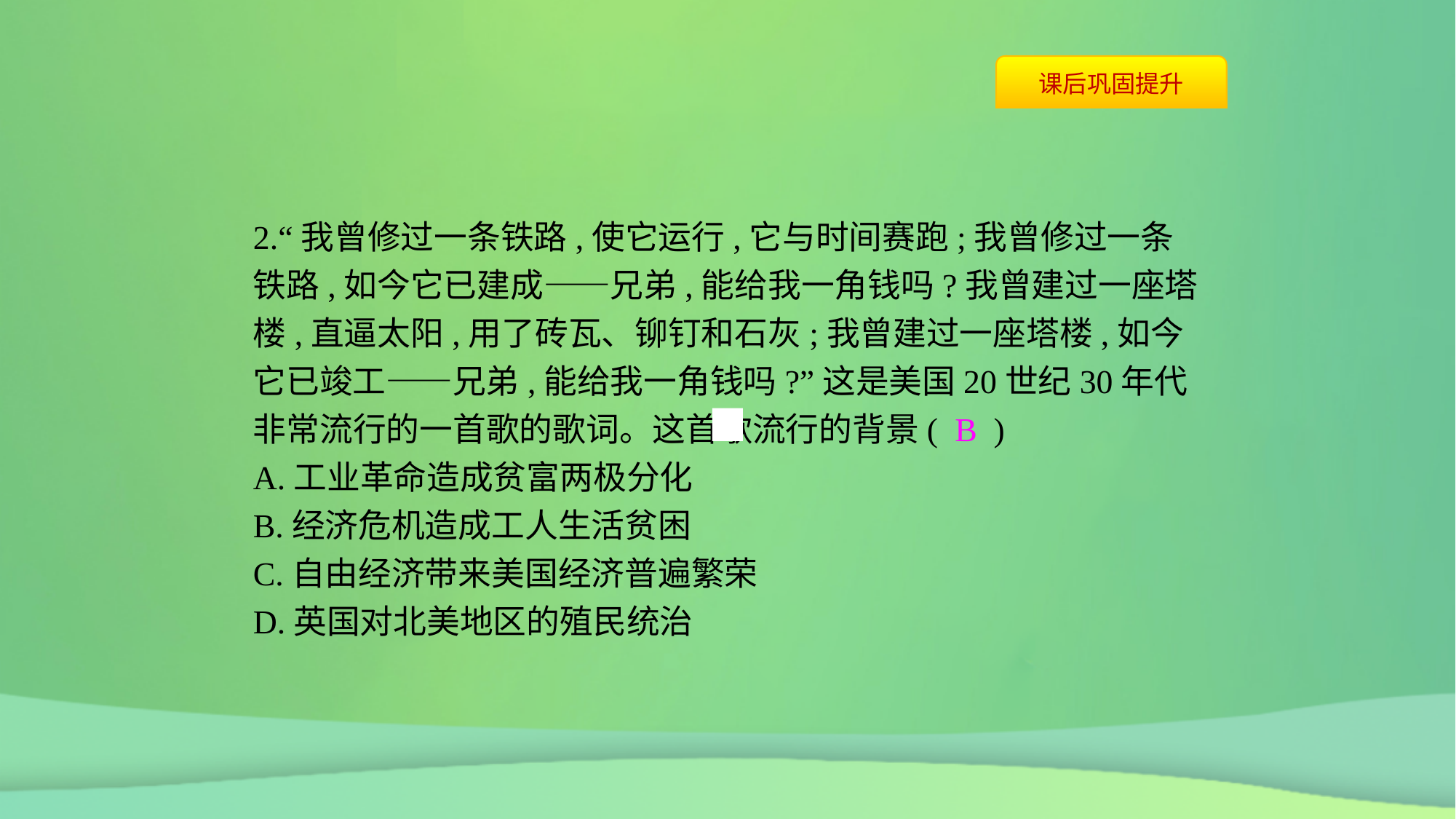

2.“我曾修过一条铁路,使它运行,它与时间赛跑;我曾修过一条铁路,如今它已建成——兄弟,能给我一角钱吗?我曾建过一座塔楼,直逼太阳,用了砖瓦、铆钉和石灰;我曾建过一座塔楼,如今它已竣工——兄弟,能给我一角钱吗?”这是美国20世纪30年代非常流行的一首歌的歌词。这首歌流行的背景(  B  )
A.工业革命造成贫富两极分化
B.经济危机造成工人生活贫困
C.自由经济带来美国经济普遍繁荣
D.英国对北美地区的殖民统治